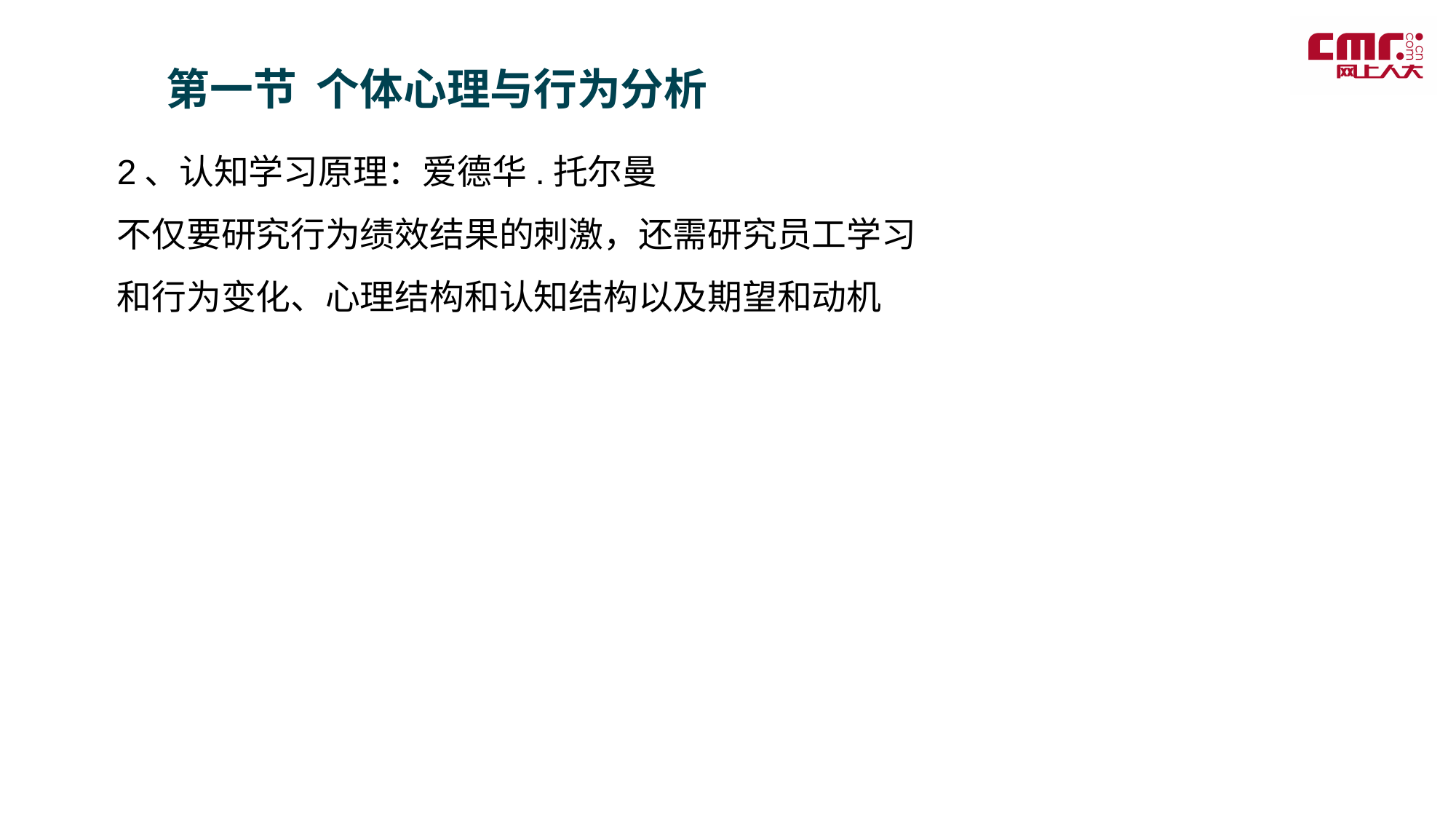

第一节  个体心理与行为分析
2、认知学习原理：爱德华.托尔曼
不仅要研究行为绩效结果的刺激，还需研究员工学习和行为变化、心理结构和认知结构以及期望和动机